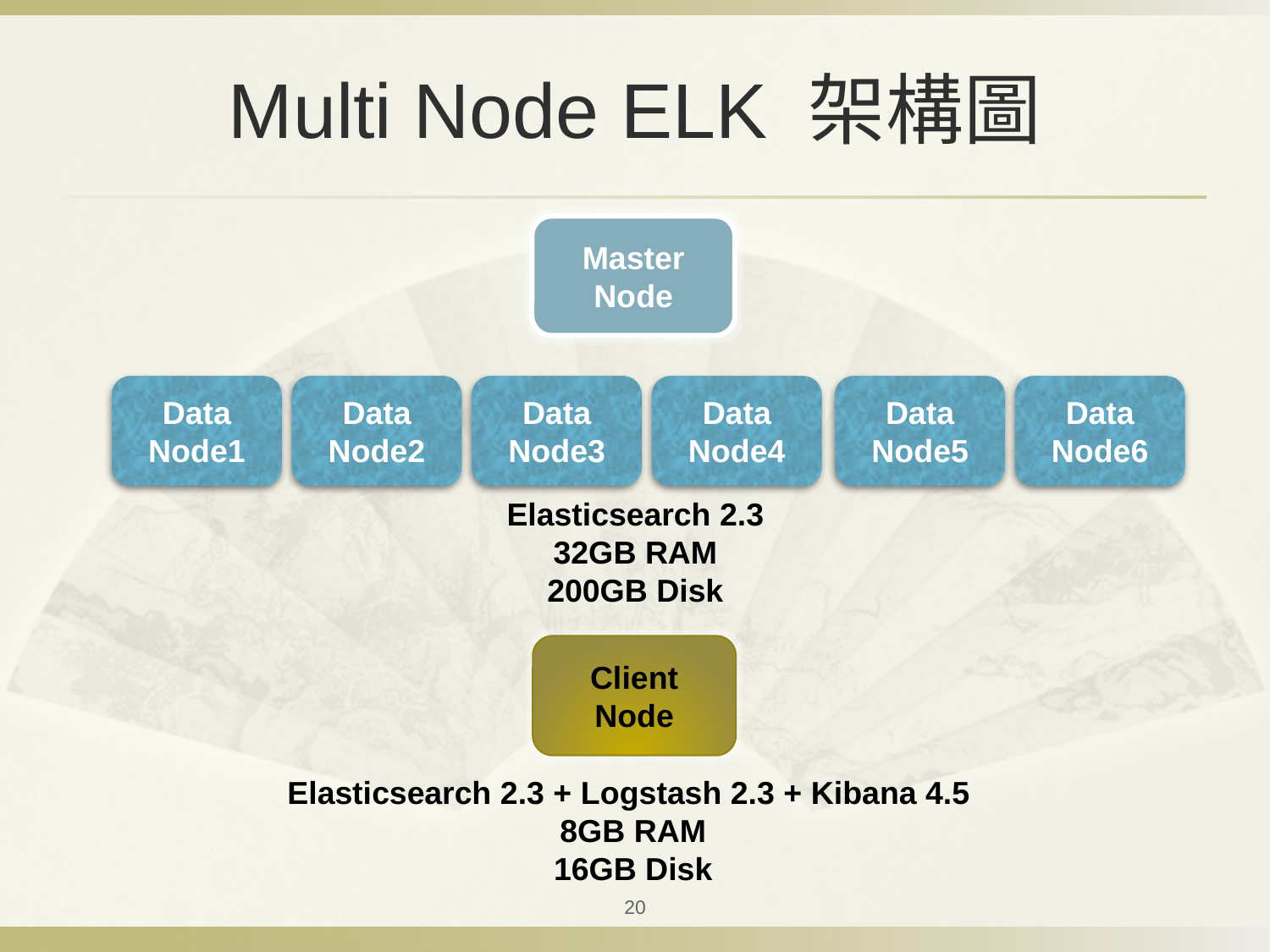

# Multi Node ELK 架構圖
Master
Node
Data
Node1
Data
Node2
Data
Node3
Data
Node4
Data
Node5
Data
Node6
Elasticsearch 2.3
32GB RAM
200GB Disk
Client
Node
Elasticsearch 2.3 + Logstash 2.3 + Kibana 4.5
8GB RAM
16GB Disk
20